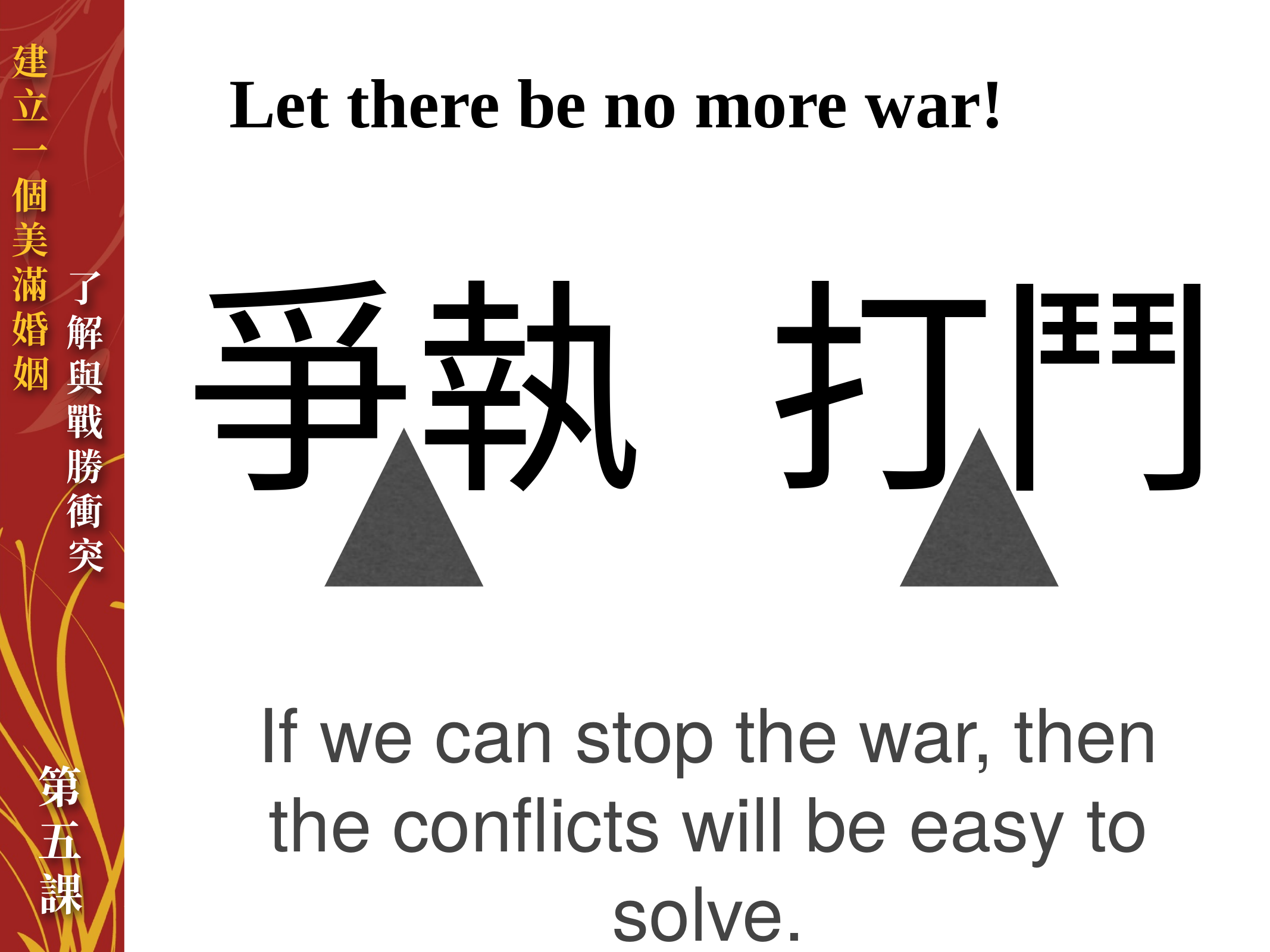

# Let there be no more war!
爭執

打鬥

If we can stop the war, then the conflicts will be easy to solve.